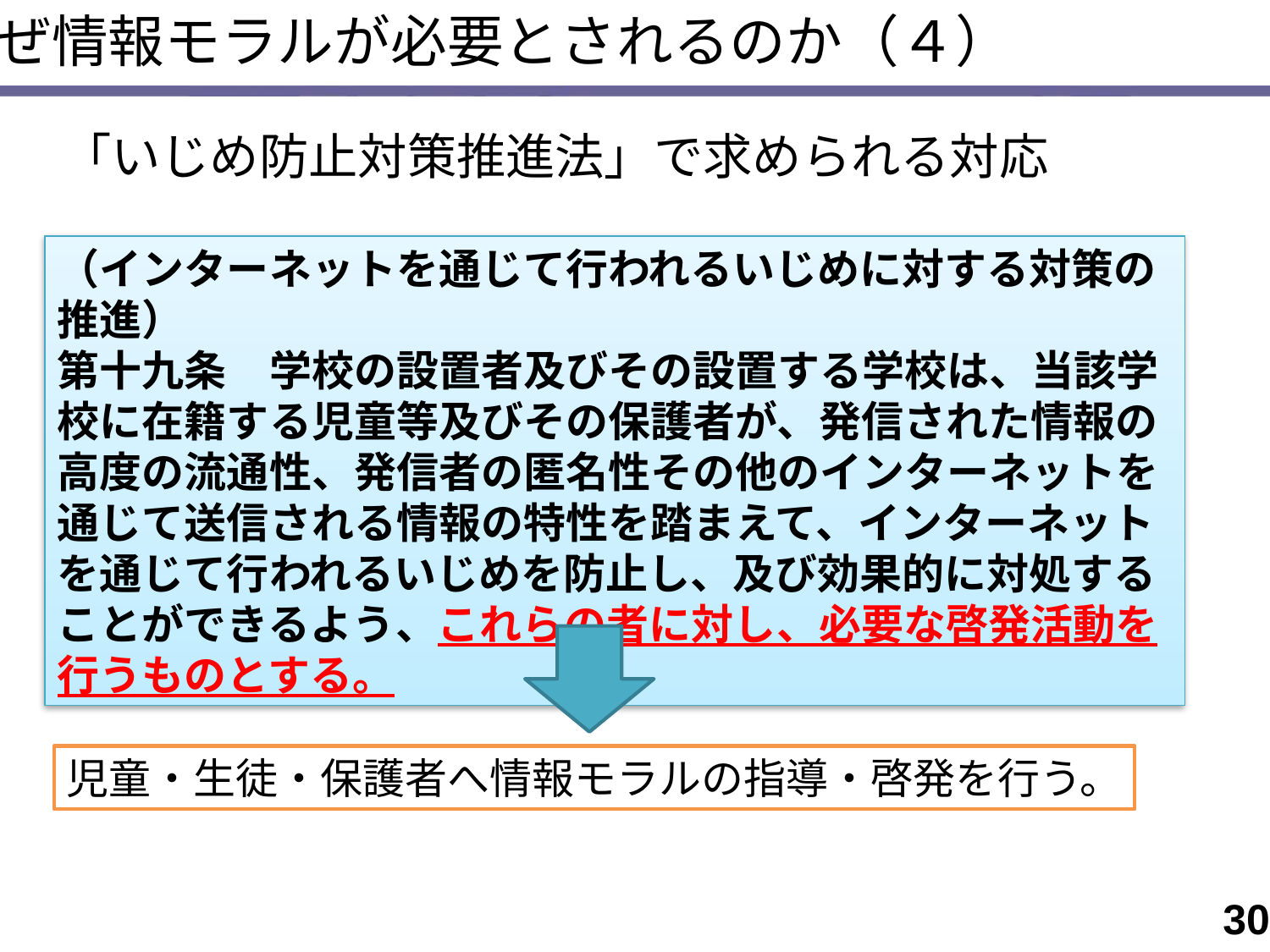

なぜ情報モラルが必要とされるのか（４）
「いじめ防止対策推進法」で求められる対応
（インターネットを通じて行われるいじめに対する対策の推進）
第十九条　学校の設置者及びその設置する学校は、当該学校に在籍する児童等及びその保護者が、発信された情報の高度の流通性、発信者の匿名性その他のインターネットを通じて送信される情報の特性を踏まえて、インターネットを通じて行われるいじめを防止し、及び効果的に対処することができるよう、これらの者に対し、必要な啓発活動を行うものとする。

児童・生徒・保護者へ情報モラルの指導・啓発を行う。
30